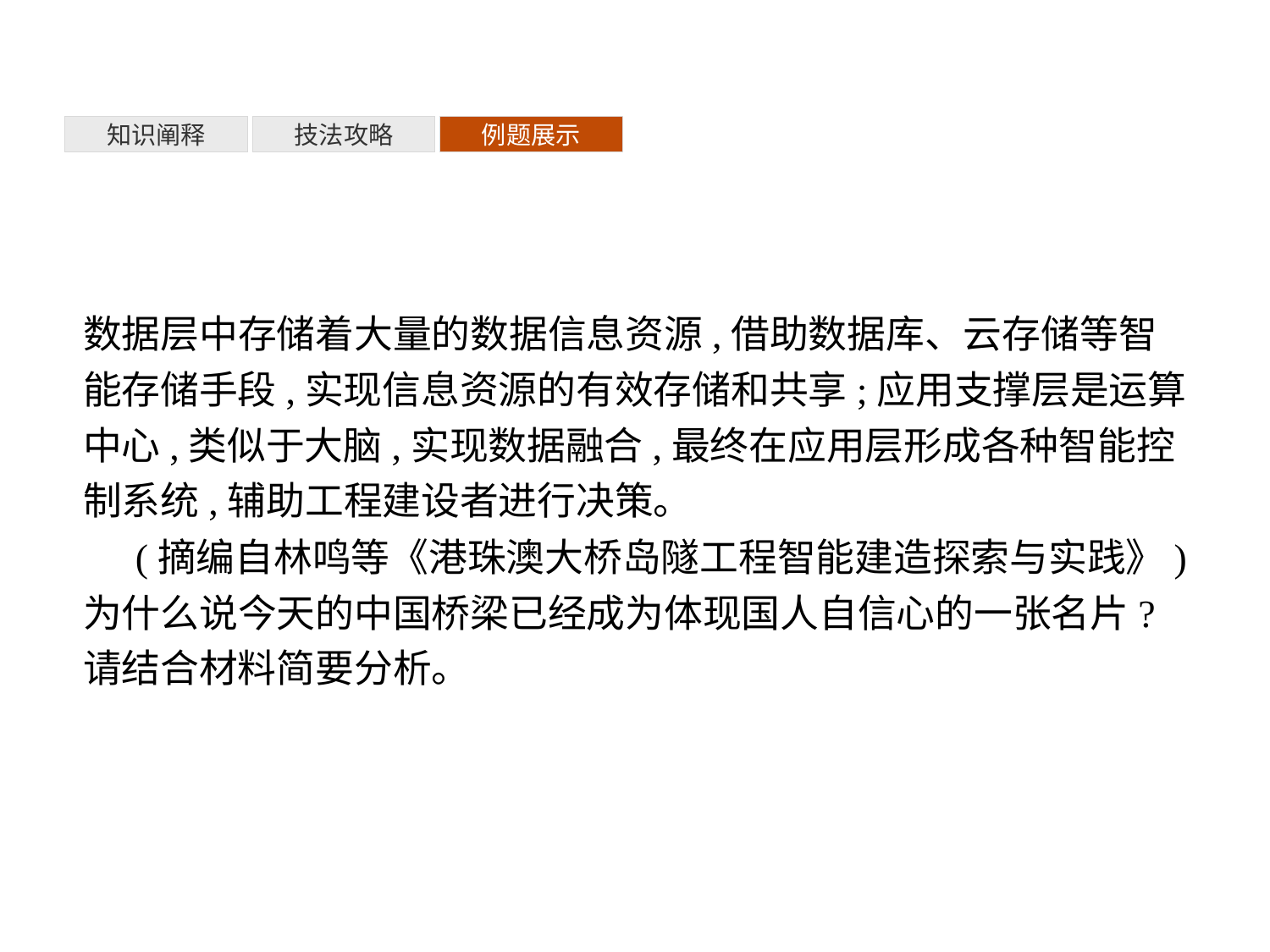

知识阐释
技法攻略
例题展示
数据层中存储着大量的数据信息资源,借助数据库、云存储等智能存储手段,实现信息资源的有效存储和共享;应用支撑层是运算中心,类似于大脑,实现数据融合,最终在应用层形成各种智能控制系统,辅助工程建设者进行决策。
(摘编自林鸣等《港珠澳大桥岛隧工程智能建造探索与实践》)
为什么说今天的中国桥梁已经成为体现国人自信心的一张名片?请结合材料简要分析。